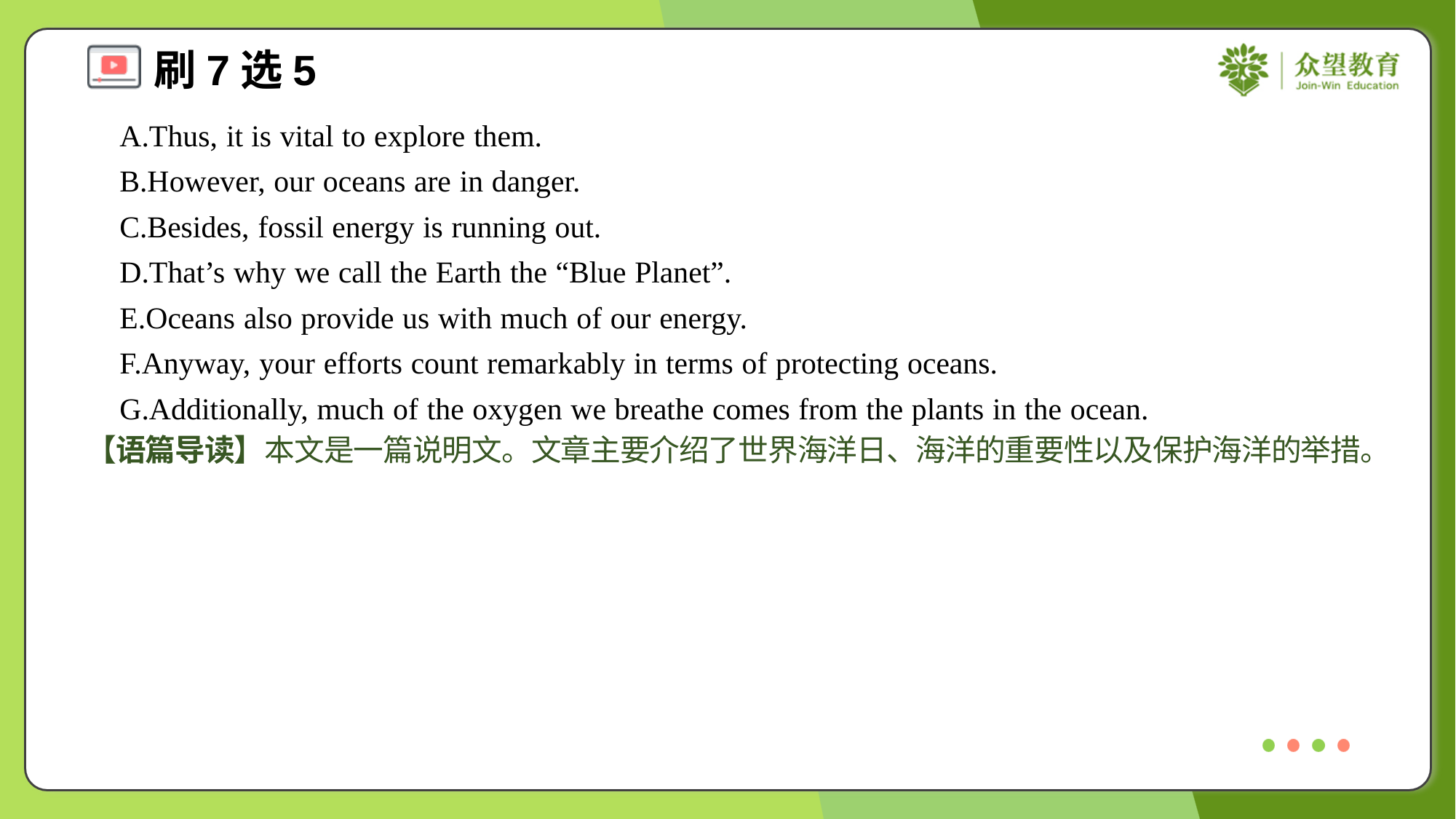

A.Thus, it is vital to explore them.
    B.However, our oceans are in danger.
    C.Besides, fossil energy is running out.
    D.That’s why we call the Earth the “Blue Planet”.
    E.Oceans also provide us with much of our energy.
    F.Anyway, your efforts count remarkably in terms of protecting oceans.
    G.Additionally, much of the oxygen we breathe comes from the plants in the ocean.
【语篇导读】本文是一篇说明文。文章主要介绍了世界海洋日、海洋的重要性以及保护海洋的举措。